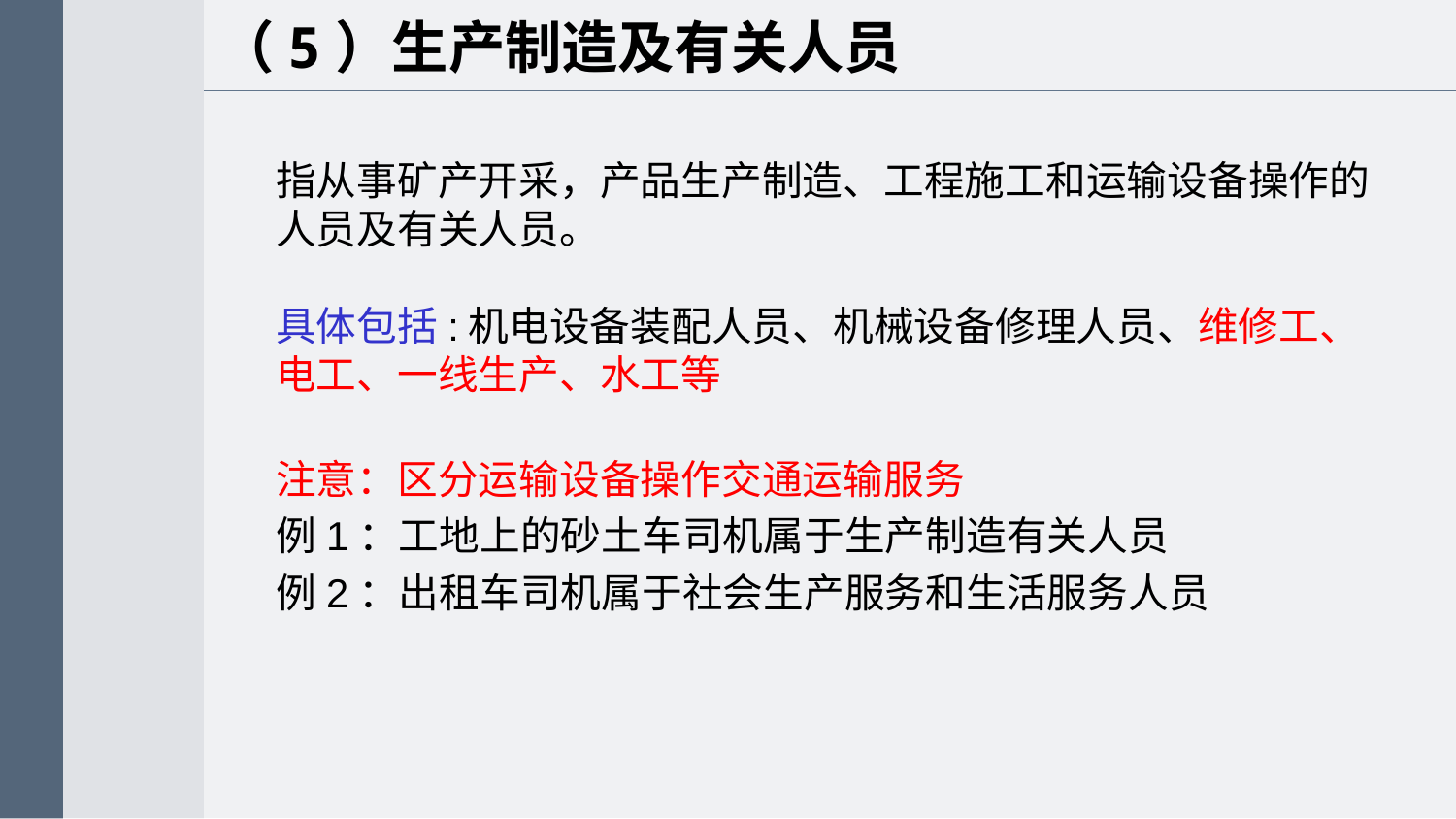

（5）生产制造及有关人员
指从事矿产开采，产品生产制造、工程施工和运输设备操作的人员及有关人员。

具体包括:机电设备装配人员、机械设备修理人员、维修工、电工、一线生产、水工等

注意：区分运输设备操作交通运输服务
例1：工地上的砂土车司机属于生产制造有关人员
例2：出租车司机属于社会生产服务和生活服务人员